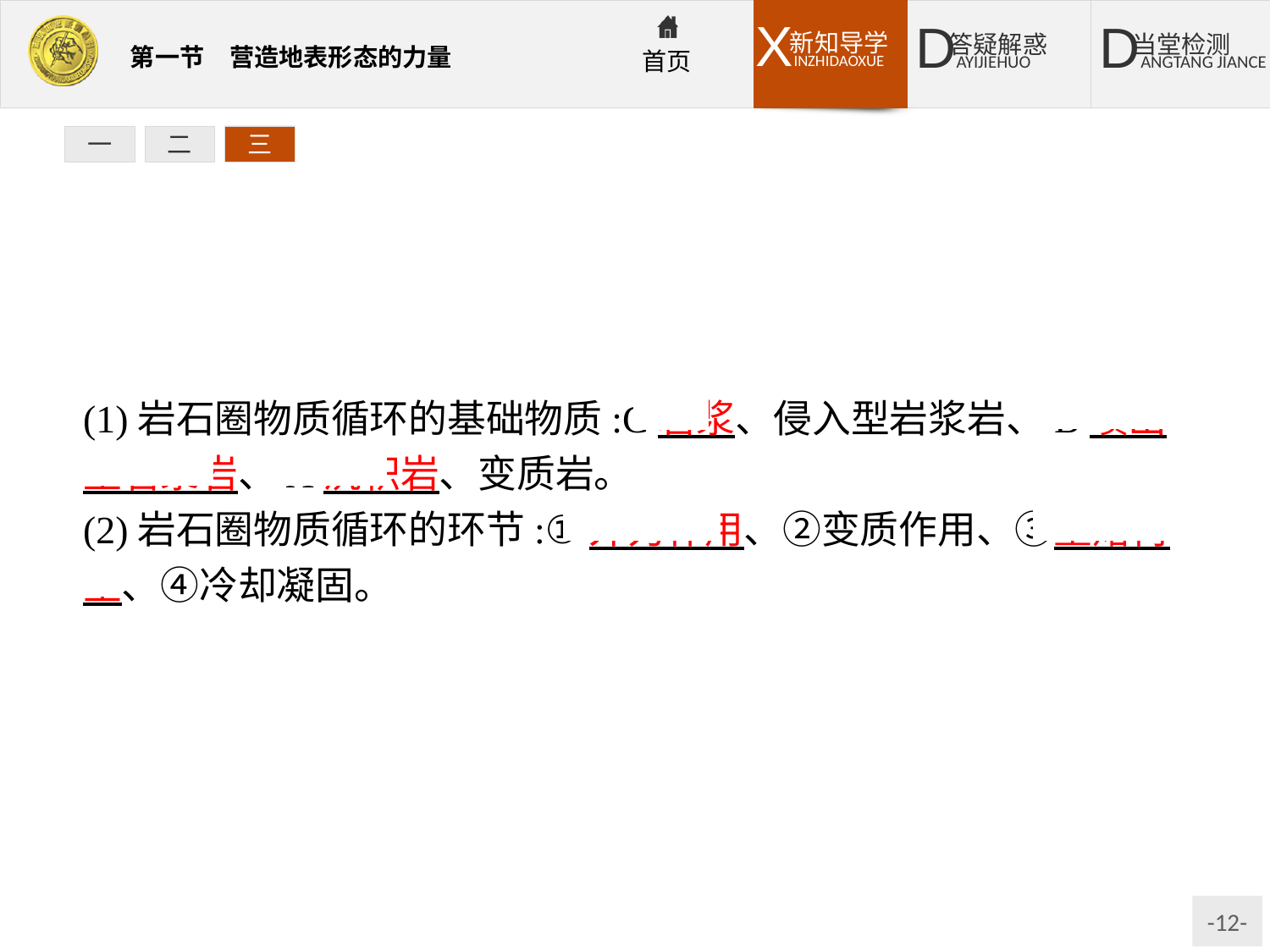

一
二
三
(1)岩石圈物质循环的基础物质:C岩浆、侵入型岩浆岩、B喷出型岩浆岩、A沉积岩、变质岩。
(2)岩石圈物质循环的环节:①外力作用、②变质作用、③重熔再生、④冷却凝固。